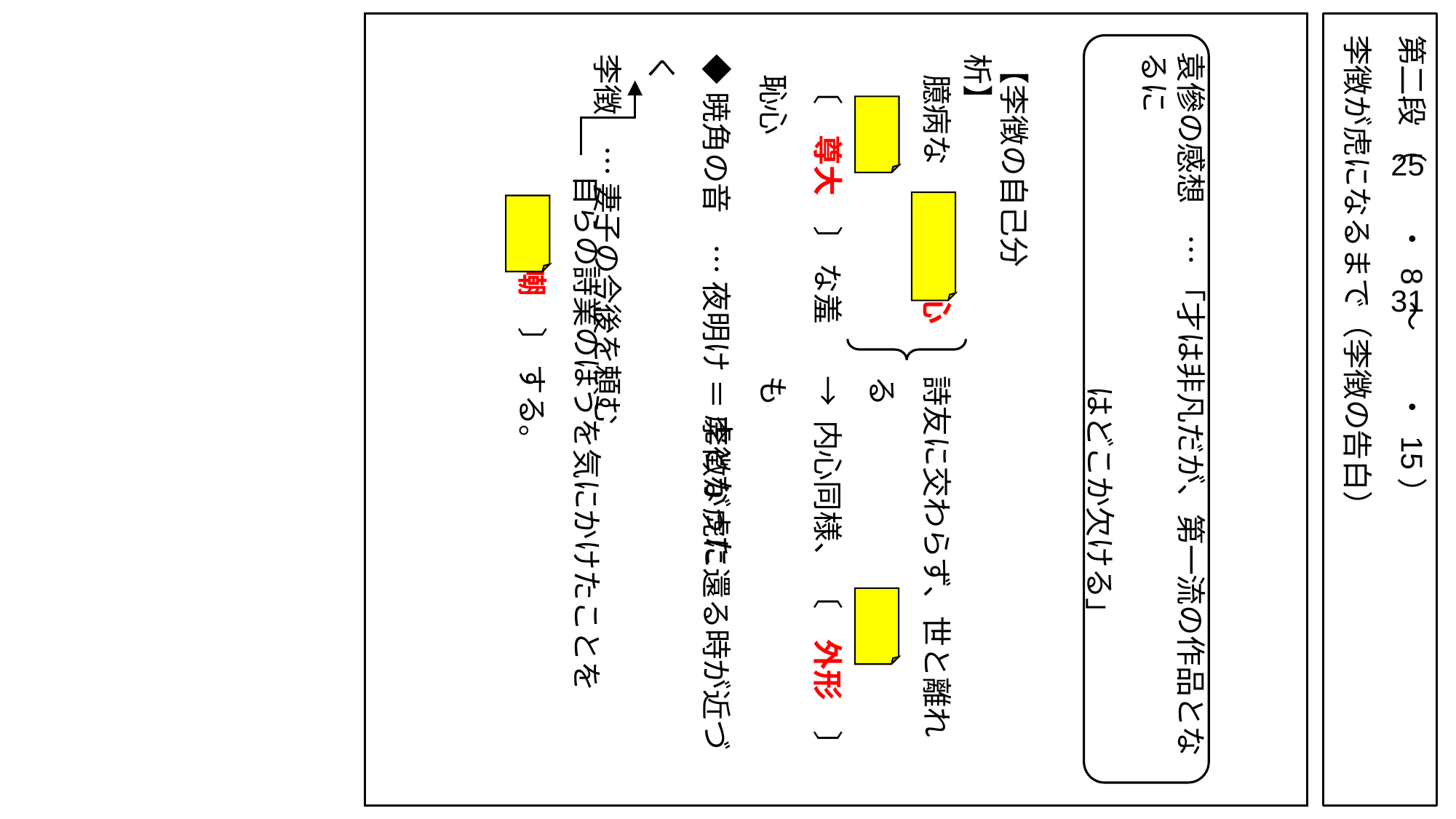

第二段 （　　・ 8 ～　　・ 15）
李徴が虎になるまで（李徴の告白）
袁傪の感想　… 「才は非凡だが、第一流の作品となるに
　　　　　　　　　　　はどこか欠ける」
【李徴の自己分析】
◆暁角の音　… 夜明け ＝ 李徴が虎に還る時が近づく
李徴　… 妻子の今後を頼む
臆病な 〔　自尊心　〕
〔　尊大　〕 な羞恥心

25
自らの詩業のほうを気にかけたことを
〔　自嘲　〕 する。

31

詩友に交わらず、世と離れる
→ 内心同様、 〔　外形　〕 も
虎となった